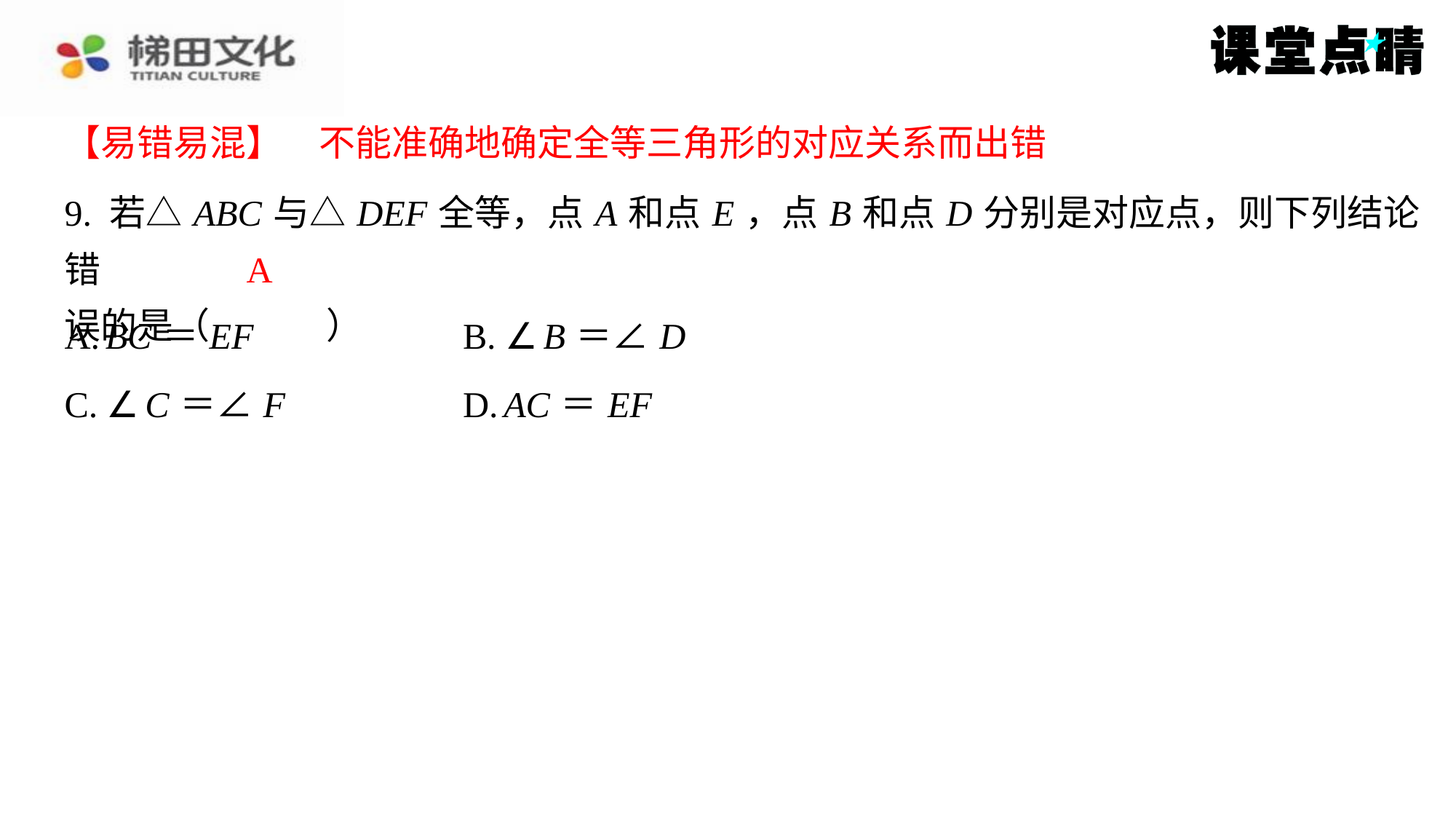

【易错易混】　不能准确地确定全等三角形的对应关系而出错
【易错易混】　不能准确地确定全等三角形的对应关系而出错
9. 若△ ABC 与△ DEF 全等，点 A 和点 E ，点 B 和点 D 分别是对应点，则下列结论错
误的是（　A　）
A
| A. BC ＝ EF | B. ∠ B ＝∠ D |
| --- | --- |
| C. ∠ C ＝∠ F | D. AC ＝ EF |